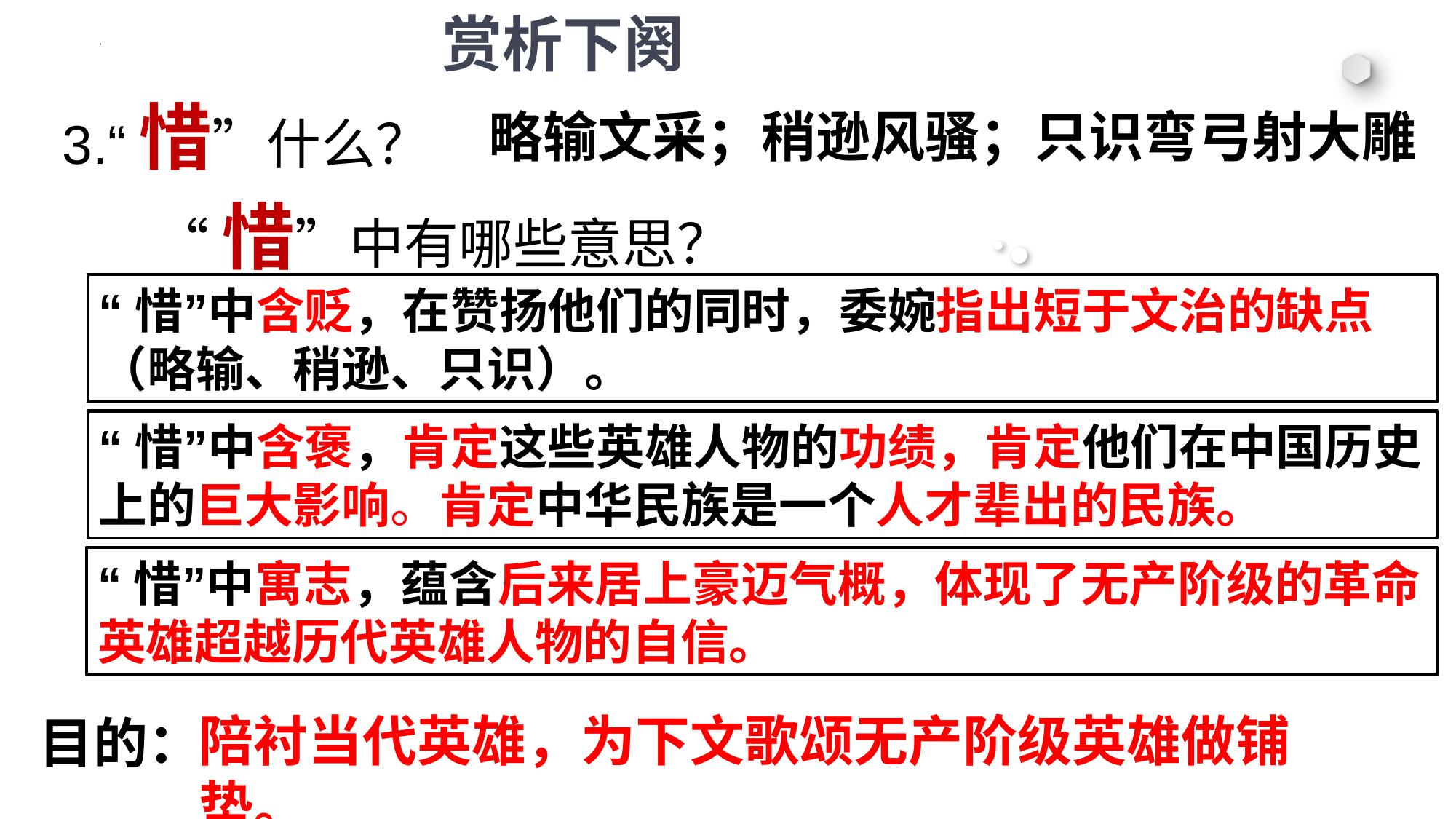

赏析下阕

3.“惜”什么？
略输文采；稍逊风骚；只识弯弓射大雕
“惜”中有哪些意思？

“惜”中含贬，在赞扬他们的同时，委婉指出短于文治的缺点（略输、稍逊、只识）。
“惜”中含褒，肯定这些英雄人物的功绩，肯定他们在中国历史上的巨大影响。肯定中华民族是一个人才辈出的民族。
“惜”中寓志，蕴含后来居上豪迈气概，体现了无产阶级的革命英雄超越历代英雄人物的自信。

陪衬当代英雄，为下文歌颂无产阶级英雄做铺垫。
目的：